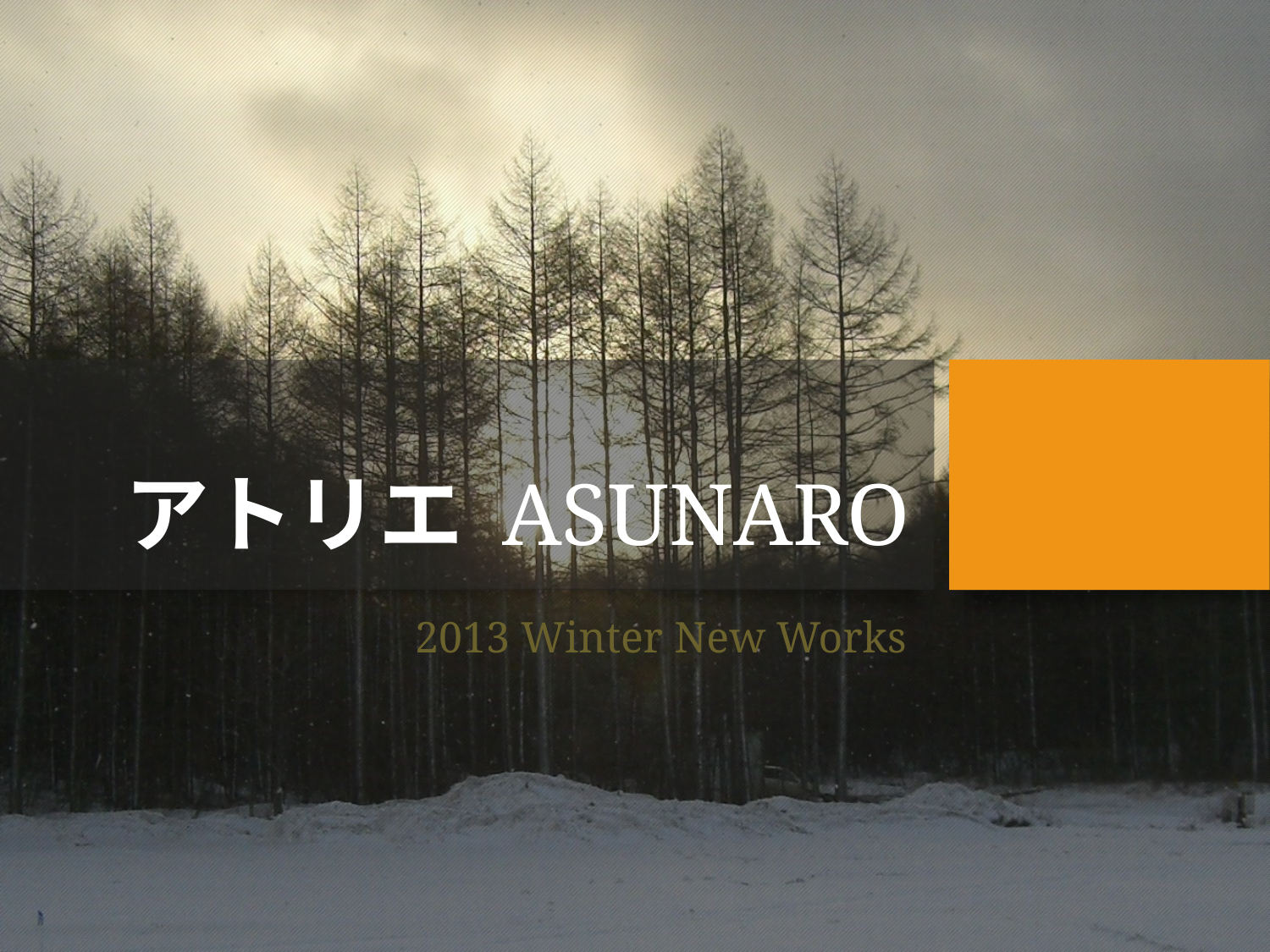

# アトリエ ASUNARO
2013 Winter New Works